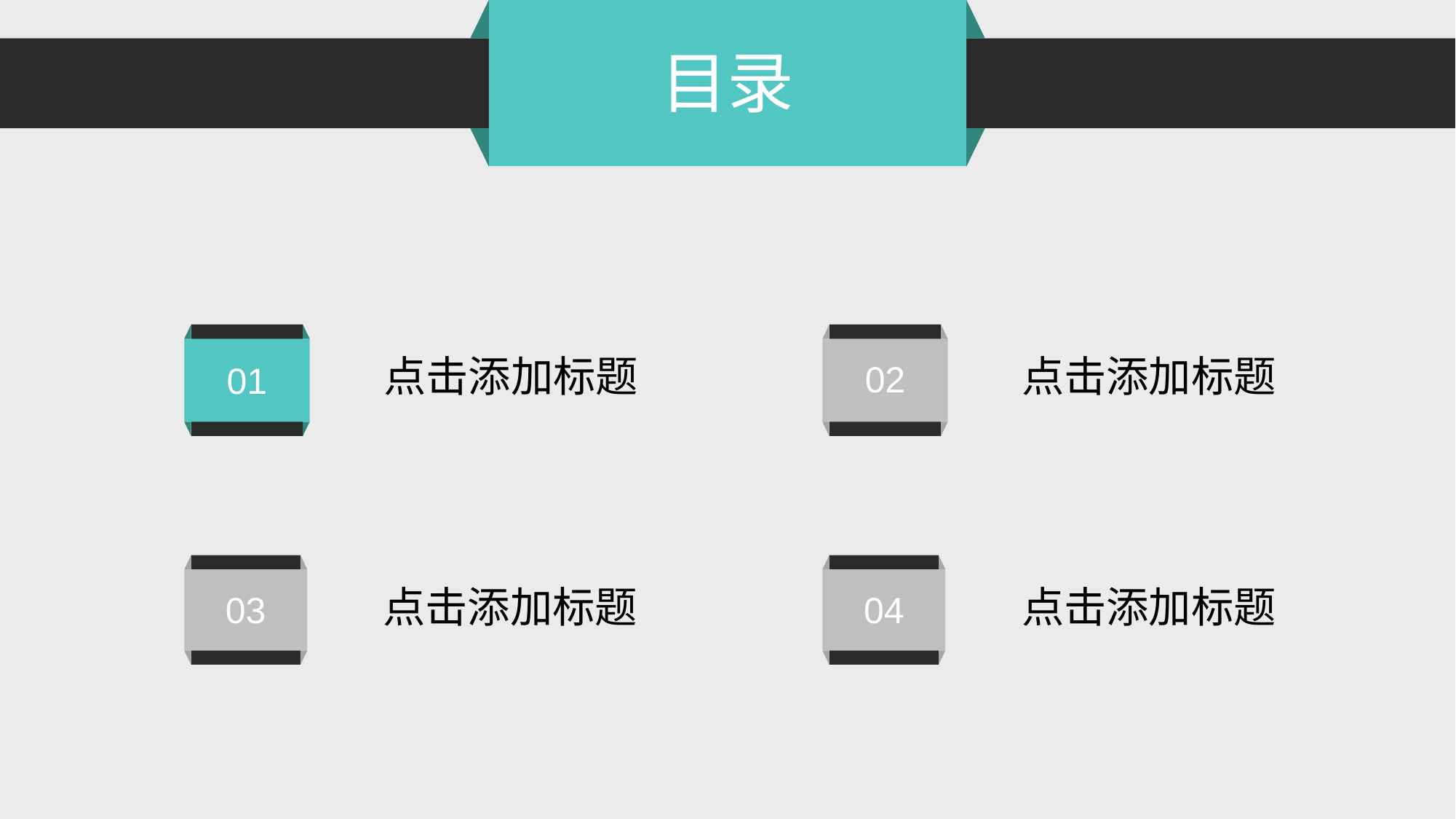

目录

点击添加标题
点击添加标题
02
01

点击添加标题
点击添加标题
03
04